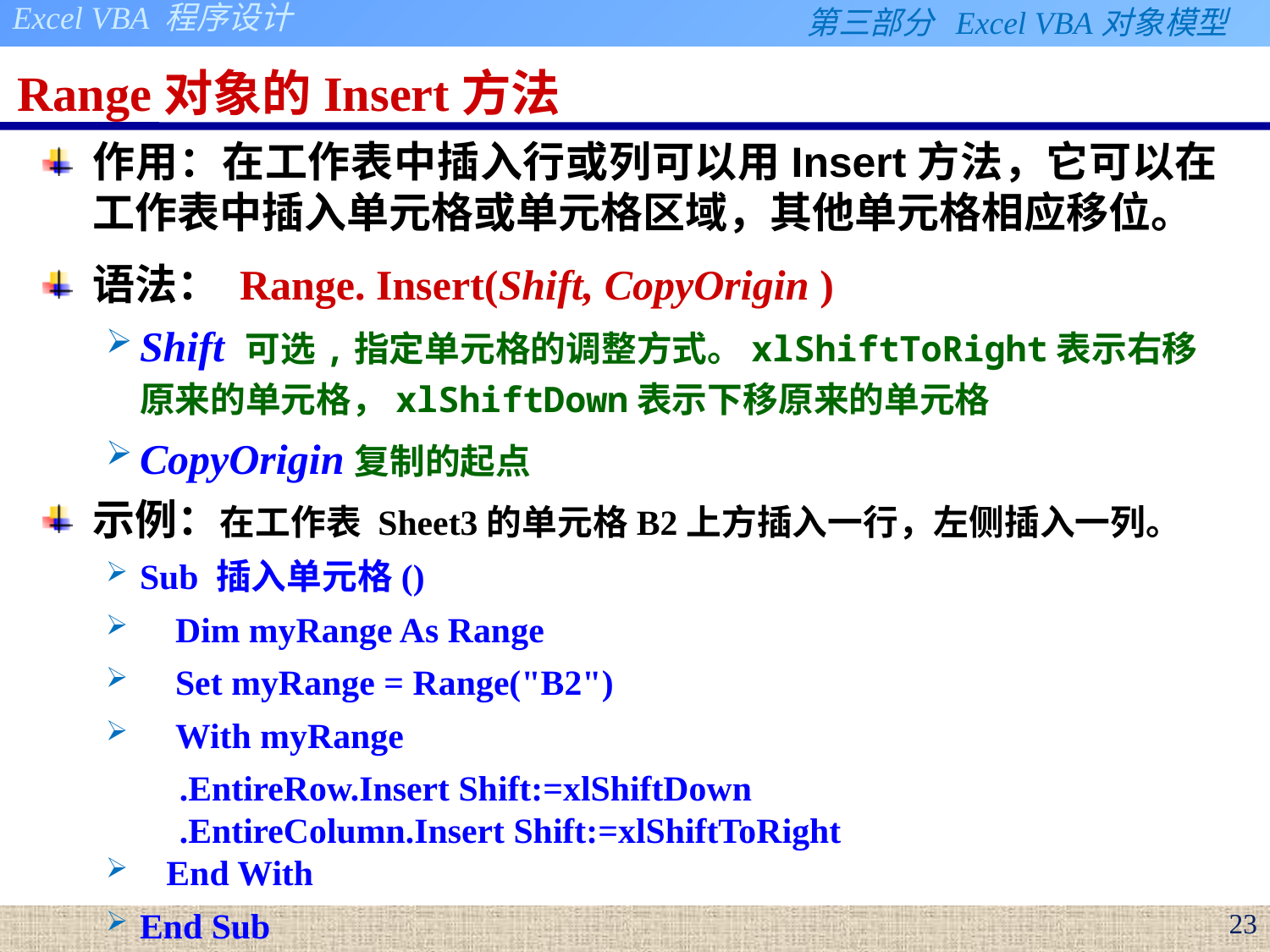

# Range对象的Insert方法
作用：在工作表中插入行或列可以用Insert方法，它可以在工作表中插入单元格或单元格区域，其他单元格相应移位。
语法： Range. Insert(Shift, CopyOrigin )
Shift 可选,指定单元格的调整方式。xlShiftToRight表示右移原来的单元格，xlShiftDown表示下移原来的单元格
CopyOrigin复制的起点
示例：在工作表 Sheet3的单元格B2上方插入一行，左侧插入一列。
Sub 插入单元格()
    Dim myRange As Range
    Set myRange = Range("B2")
    With myRange
.EntireRow.Insert Shift:=xlShiftDown
.EntireColumn.Insert Shift:=xlShiftToRight
   End With
End Sub